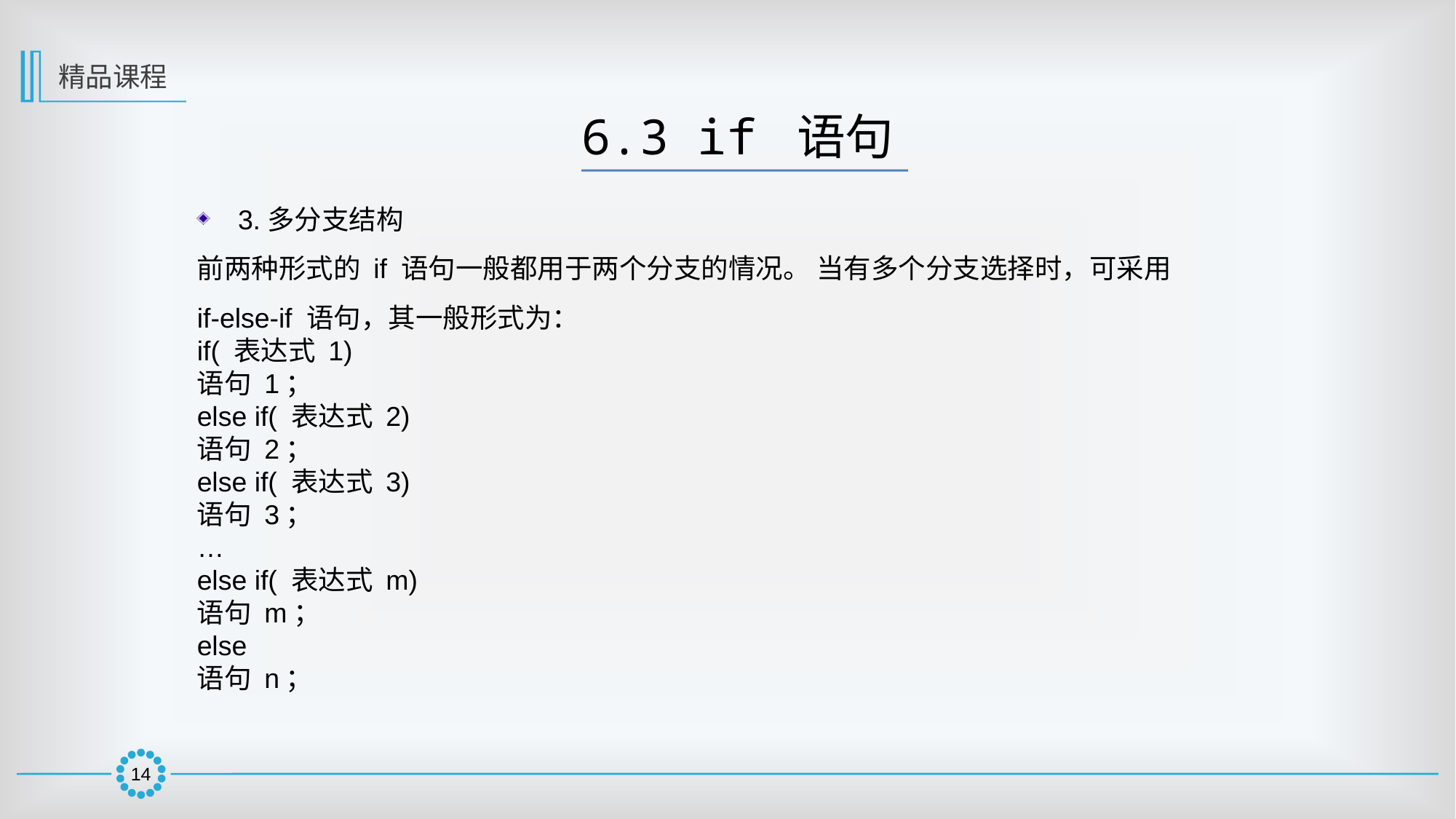

精品课程
6.3 if 语句

3.多分支结构
前两种形式的 if 语句一般都用于两个分支的情况。 当有多个分支选择时，可采用 if-else-if 语句，其一般形式为：
if( 表达式 1)
语句 1；
else if( 表达式 2)
语句 2；
else if( 表达式 3)
语句 3；
…
else if( 表达式 m)
语句 m；
else
语句 n；

14